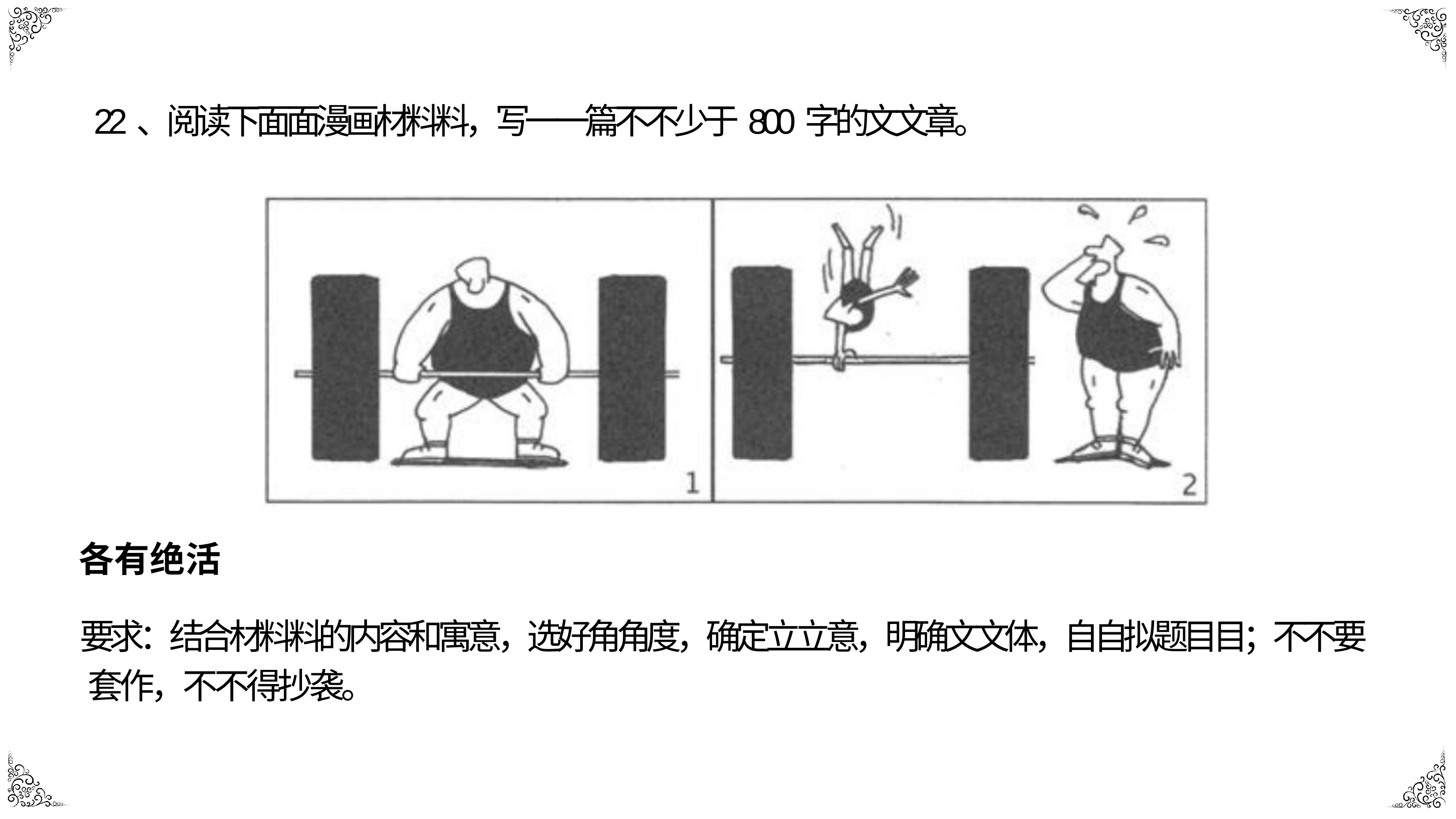

# 22、阅读下⾯面漫画材料料，写⼀一篇不不少于800字的⽂文章。

各有绝活
要求：结合材料料的内容和寓意，选好⻆角度，确定⽴立意，明确⽂文体，⾃自拟题⽬目；不不要  套作，不不得抄袭。